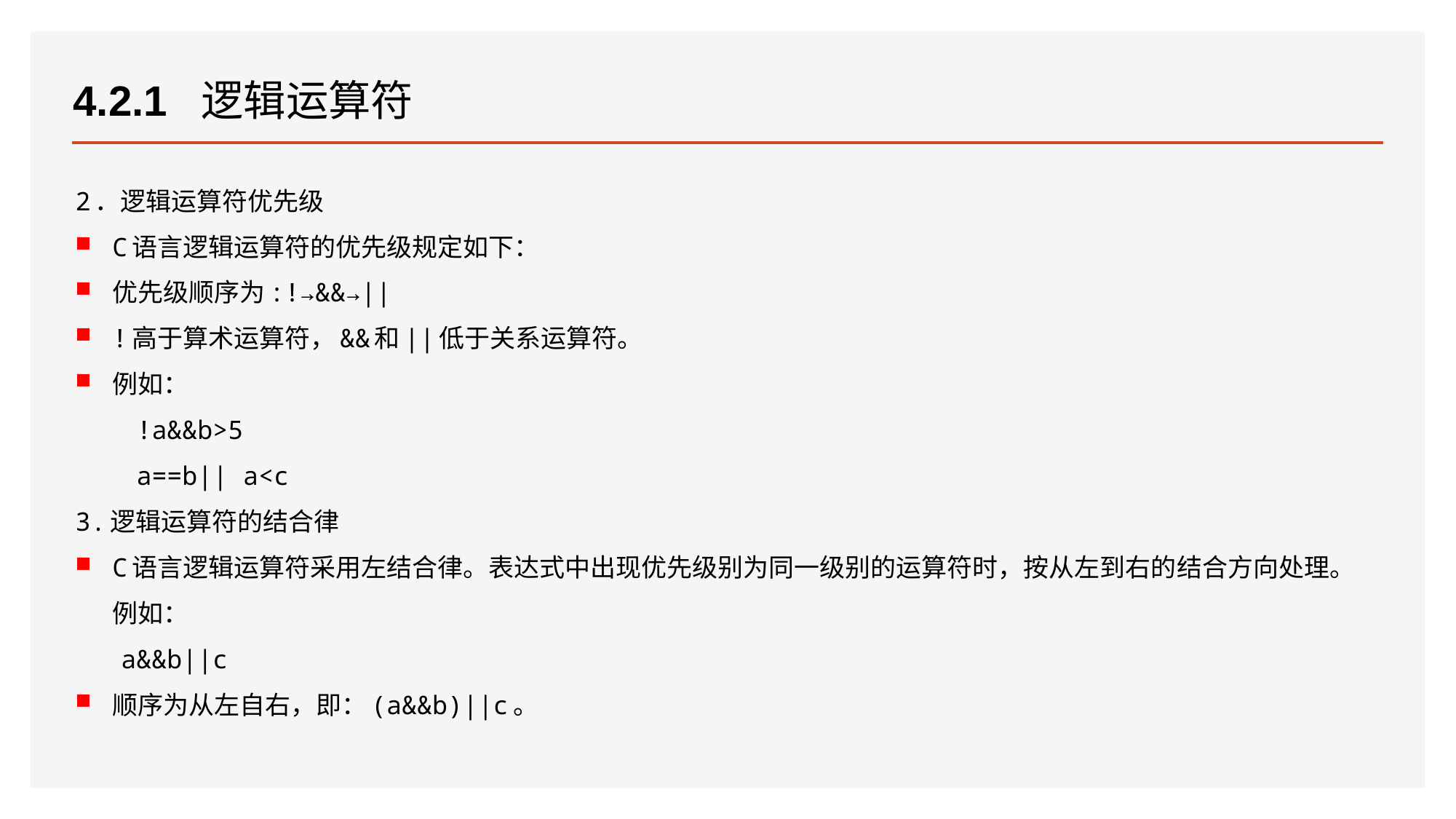

# 4.2.1  逻辑运算符
2．逻辑运算符优先级
C语言逻辑运算符的优先级规定如下：
优先级顺序为:!→&&→||
!高于算术运算符，&&和||低于关系运算符。
例如：
    !a&&b>5
    a==b|| a<c
3.逻辑运算符的结合律
C语言逻辑运算符采用左结合律。表达式中出现优先级别为同一级别的运算符时，按从左到右的结合方向处理。例如：
   a&&b||c
顺序为从左自右，即：(a&&b)||c。